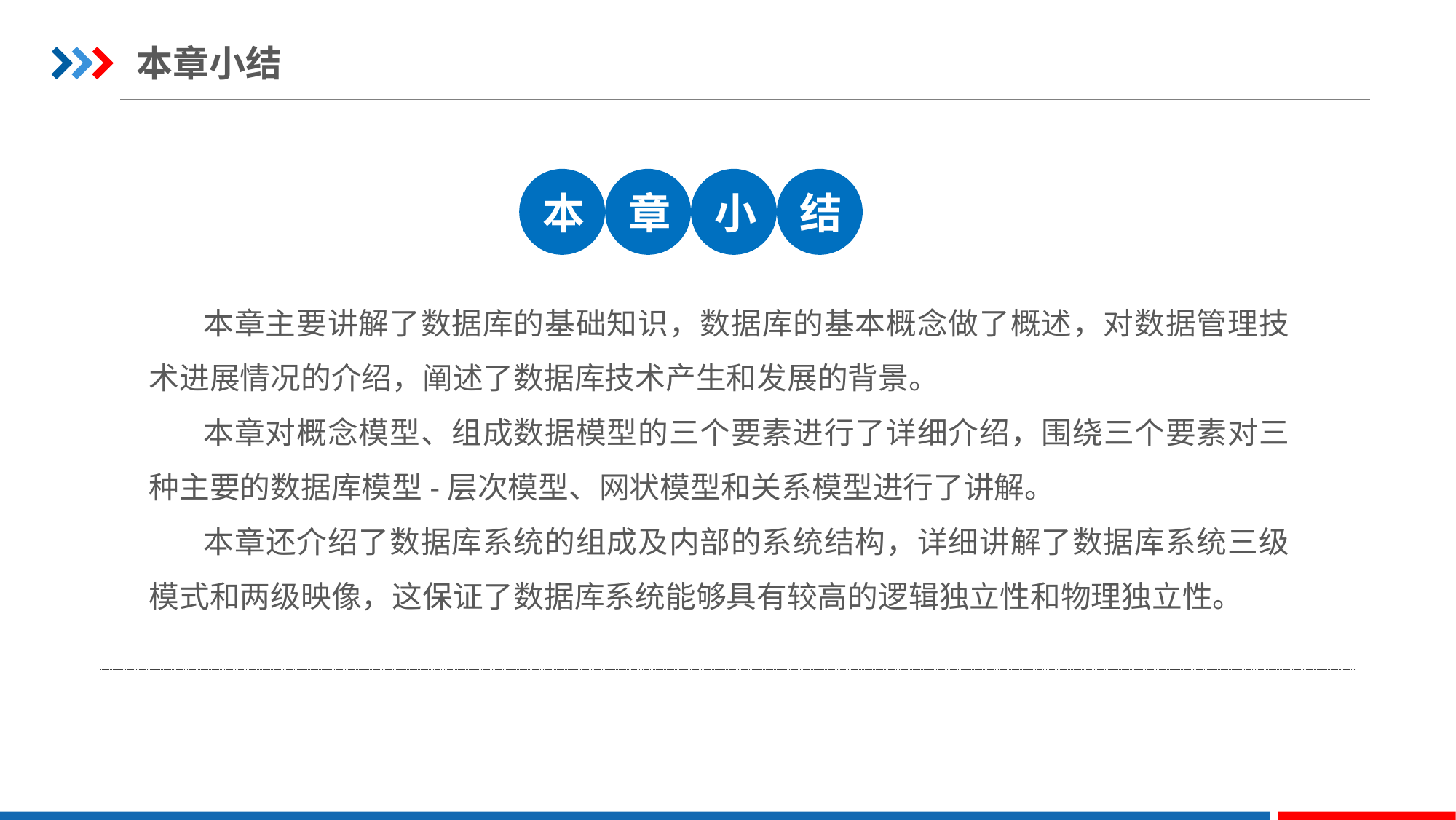

本章小结
本
章
小
结

本章主要讲解了数据库的基础知识，数据库的基本概念做了概述，对数据管理技术进展情况的介绍，阐述了数据库技术产生和发展的背景。
本章对概念模型、组成数据模型的三个要素进行了详细介绍，围绕三个要素对三种主要的数据库模型-层次模型、网状模型和关系模型进行了讲解。
本章还介绍了数据库系统的组成及内部的系统结构，详细讲解了数据库系统三级模式和两级映像，这保证了数据库系统能够具有较高的逻辑独立性和物理独立性。